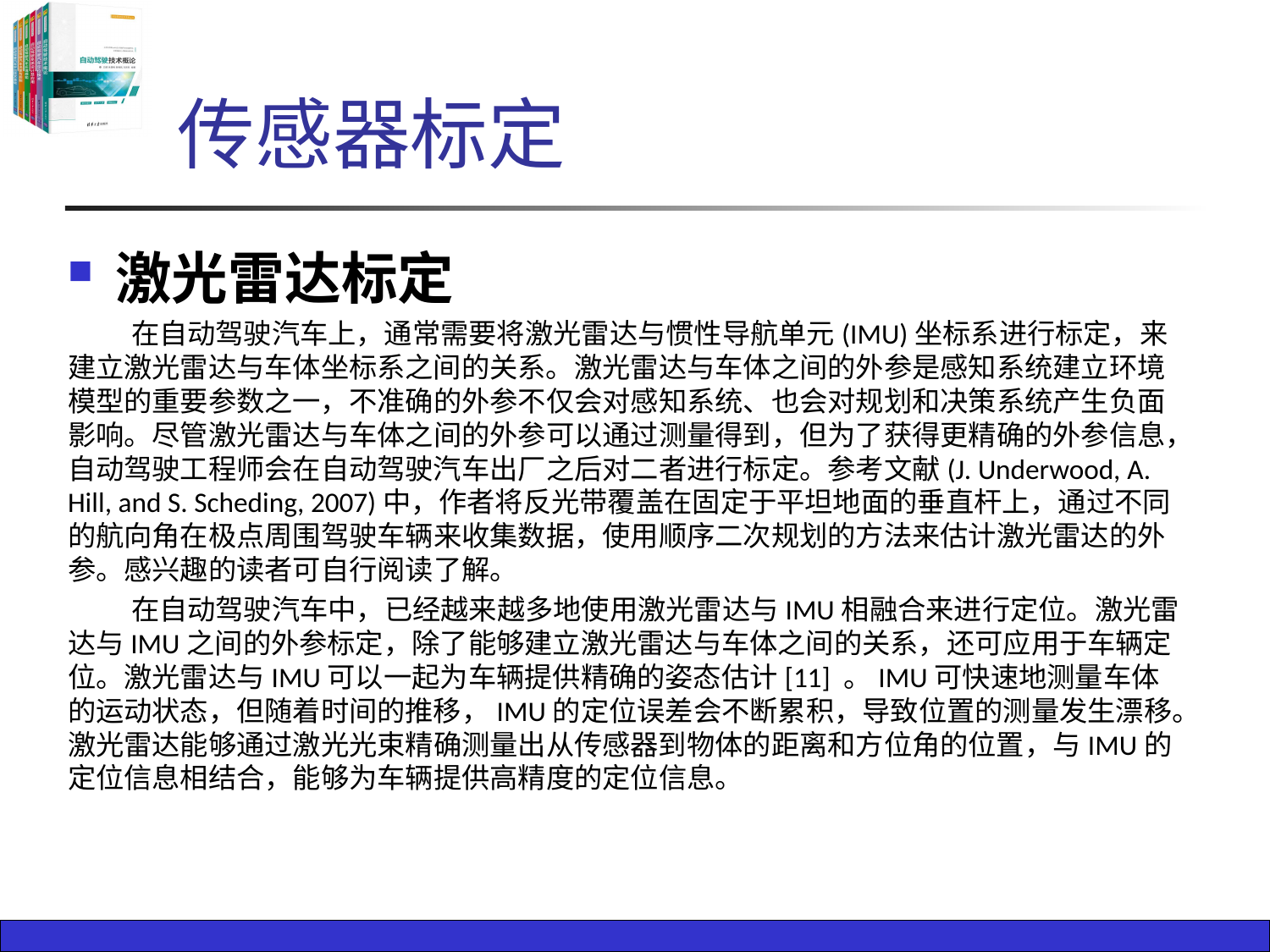

# 传感器标定
激光雷达标定
在自动驾驶汽车上，通常需要将激光雷达与惯性导航单元(IMU)坐标系进行标定，来建立激光雷达与车体坐标系之间的关系。激光雷达与车体之间的外参是感知系统建立环境模型的重要参数之一，不准确的外参不仅会对感知系统、也会对规划和决策系统产生负面影响。尽管激光雷达与车体之间的外参可以通过测量得到，但为了获得更精确的外参信息，自动驾驶工程师会在自动驾驶汽车出厂之后对二者进行标定。参考文献(J. Underwood, A. Hill, and S. Scheding, 2007)中，作者将反光带覆盖在固定于平坦地面的垂直杆上，通过不同的航向角在极点周围驾驶车辆来收集数据，使用顺序二次规划的方法来估计激光雷达的外参。感兴趣的读者可自行阅读了解。
在自动驾驶汽车中，已经越来越多地使用激光雷达与IMU相融合来进行定位。激光雷达与IMU之间的外参标定，除了能够建立激光雷达与车体之间的关系，还可应用于车辆定位。激光雷达与IMU可以一起为车辆提供精确的姿态估计[11] 。IMU可快速地测量车体的运动状态，但随着时间的推移，IMU的定位误差会不断累积，导致位置的测量发生漂移。激光雷达能够通过激光光束精确测量出从传感器到物体的距离和方位角的位置，与IMU的定位信息相结合，能够为车辆提供高精度的定位信息。